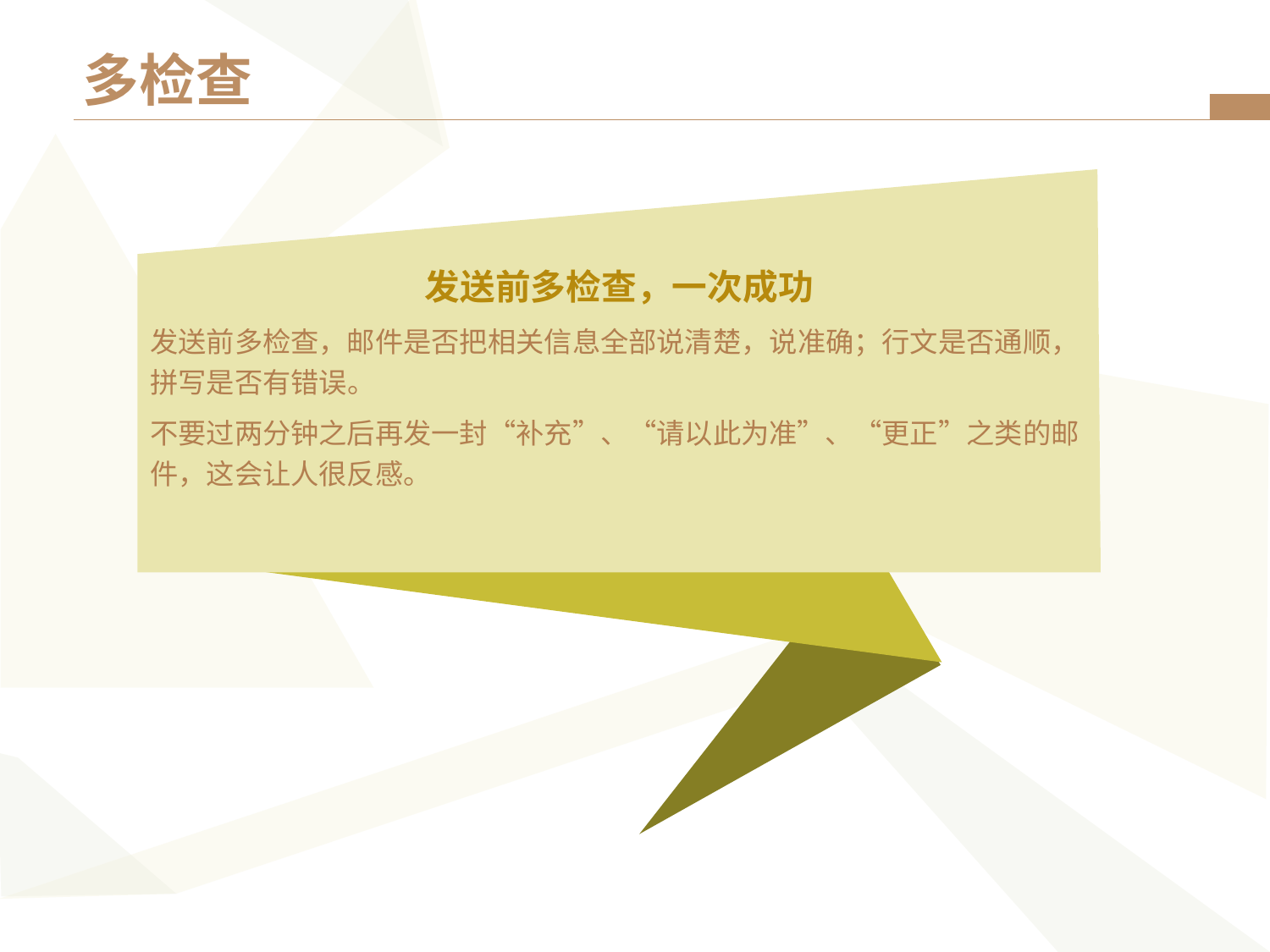

# 多检查
发送前多检查，一次成功
发送前多检查，邮件是否把相关信息全部说清楚，说准确；行文是否通顺，拼写是否有错误。
不要过两分钟之后再发一封“补充”、“请以此为准”、“更正”之类的邮件，这会让人很反感。